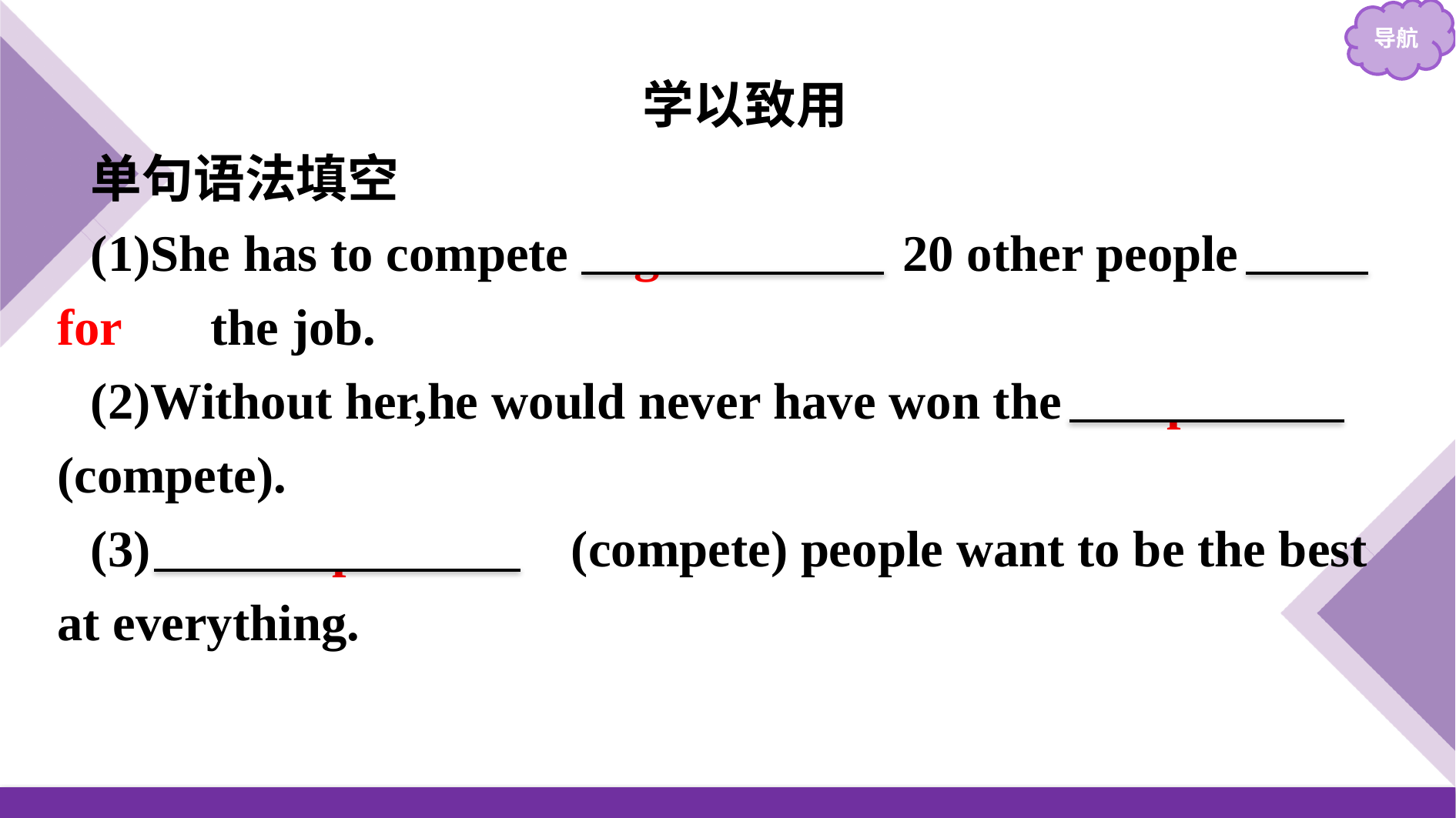

学以致用
单句语法填空
(1)She has to compete   against/with  20 other people   for　 the job.
(2)Without her,he would never have won the competition (compete).
(3)　Competitive　(compete) people want to be the best at everything.